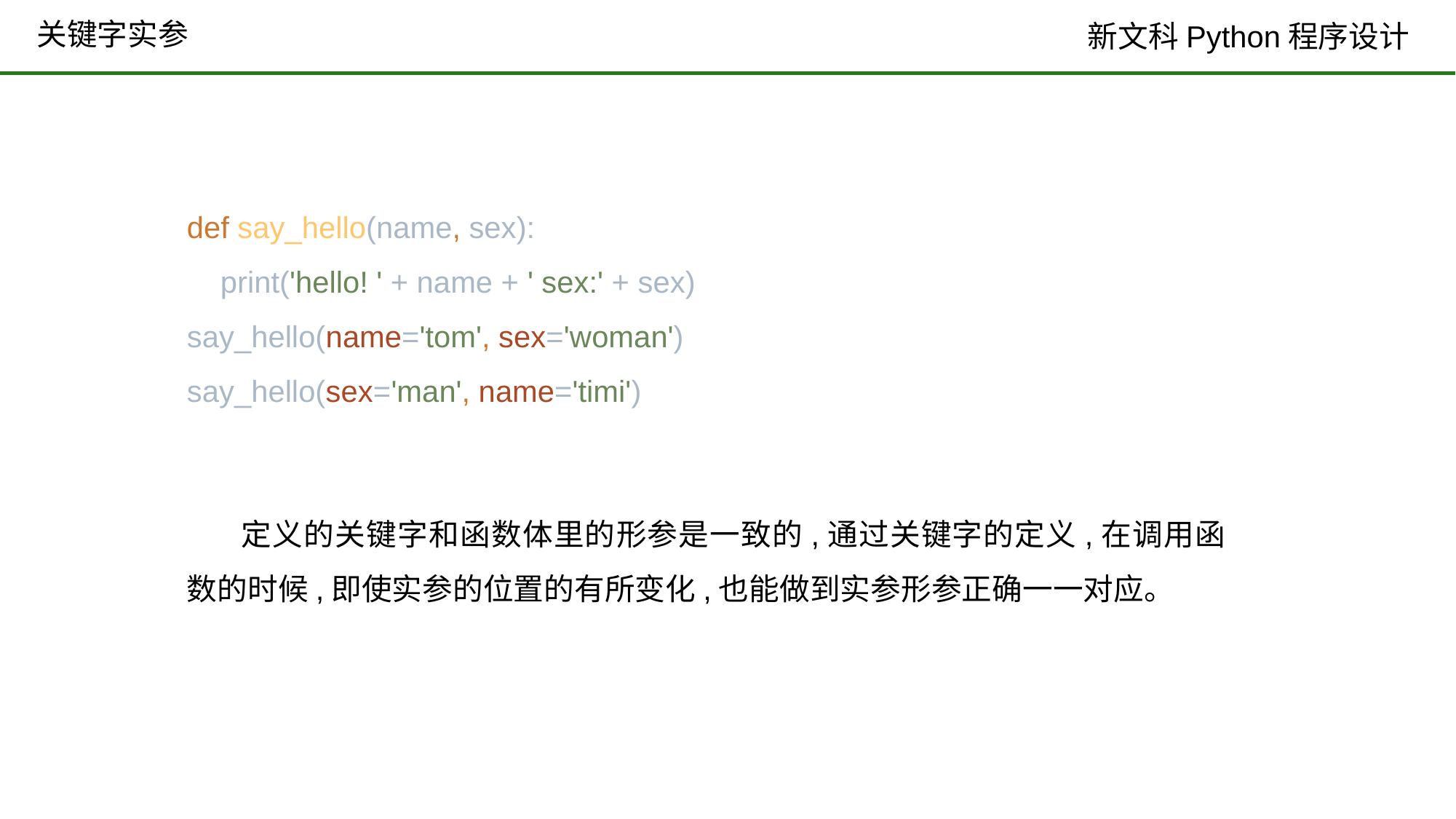

# 关键字实参
def say_hello(name, sex):
    print('hello! ' + name + ' sex:' + sex)
say_hello(name='tom', sex='woman')
say_hello(sex='man', name='timi')
定义的关键字和函数体里的形参是一致的,通过关键字的定义,在调用函数的时候,即使实参的位置的有所变化,也能做到实参形参正确一一对应。